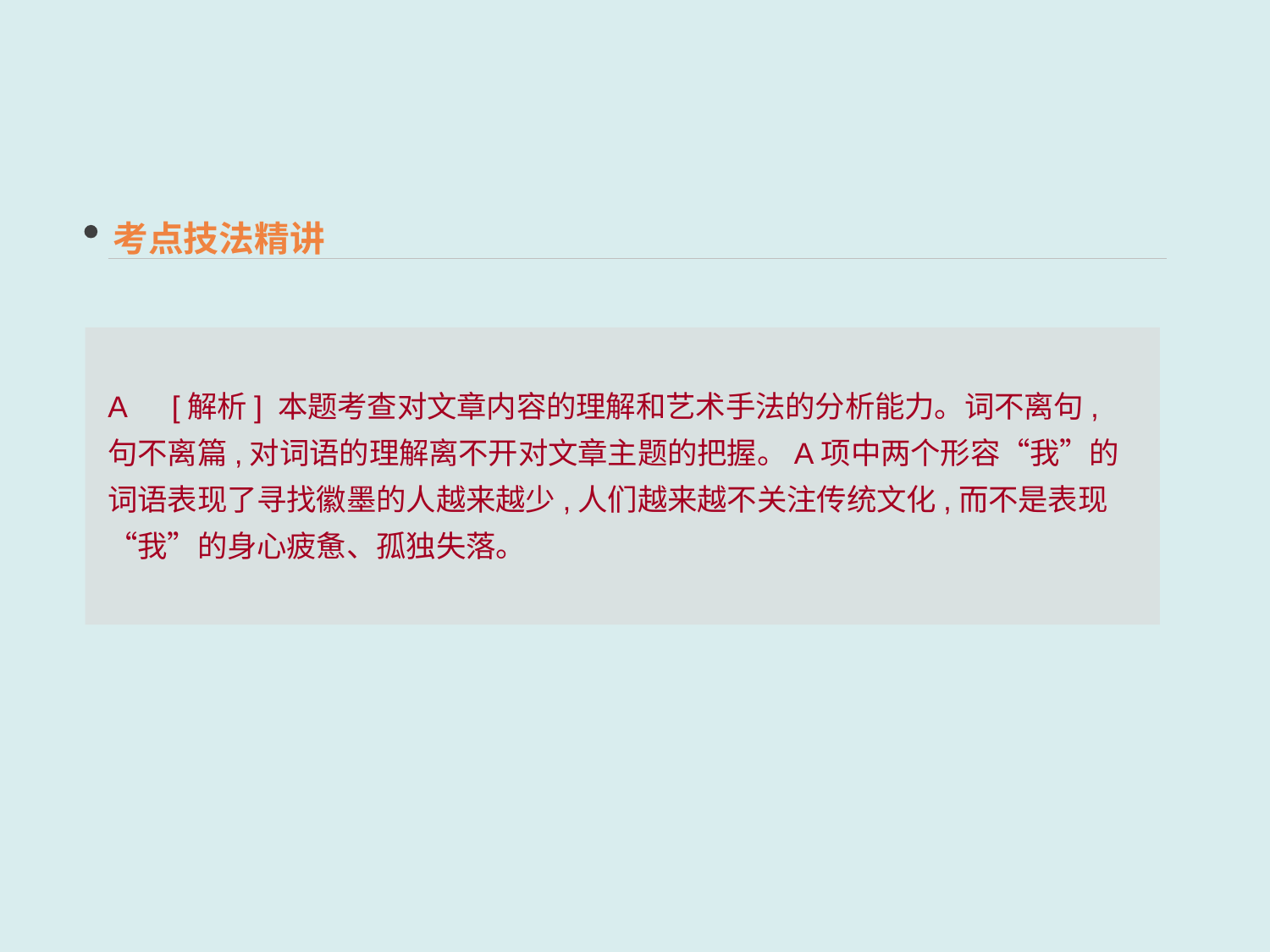

考点技法精讲

A　[解析] 本题考查对文章内容的理解和艺术手法的分析能力。词不离句,句不离篇,对词语的理解离不开对文章主题的把握。A项中两个形容“我”的词语表现了寻找徽墨的人越来越少,人们越来越不关注传统文化,而不是表现“我”的身心疲惫、孤独失落。